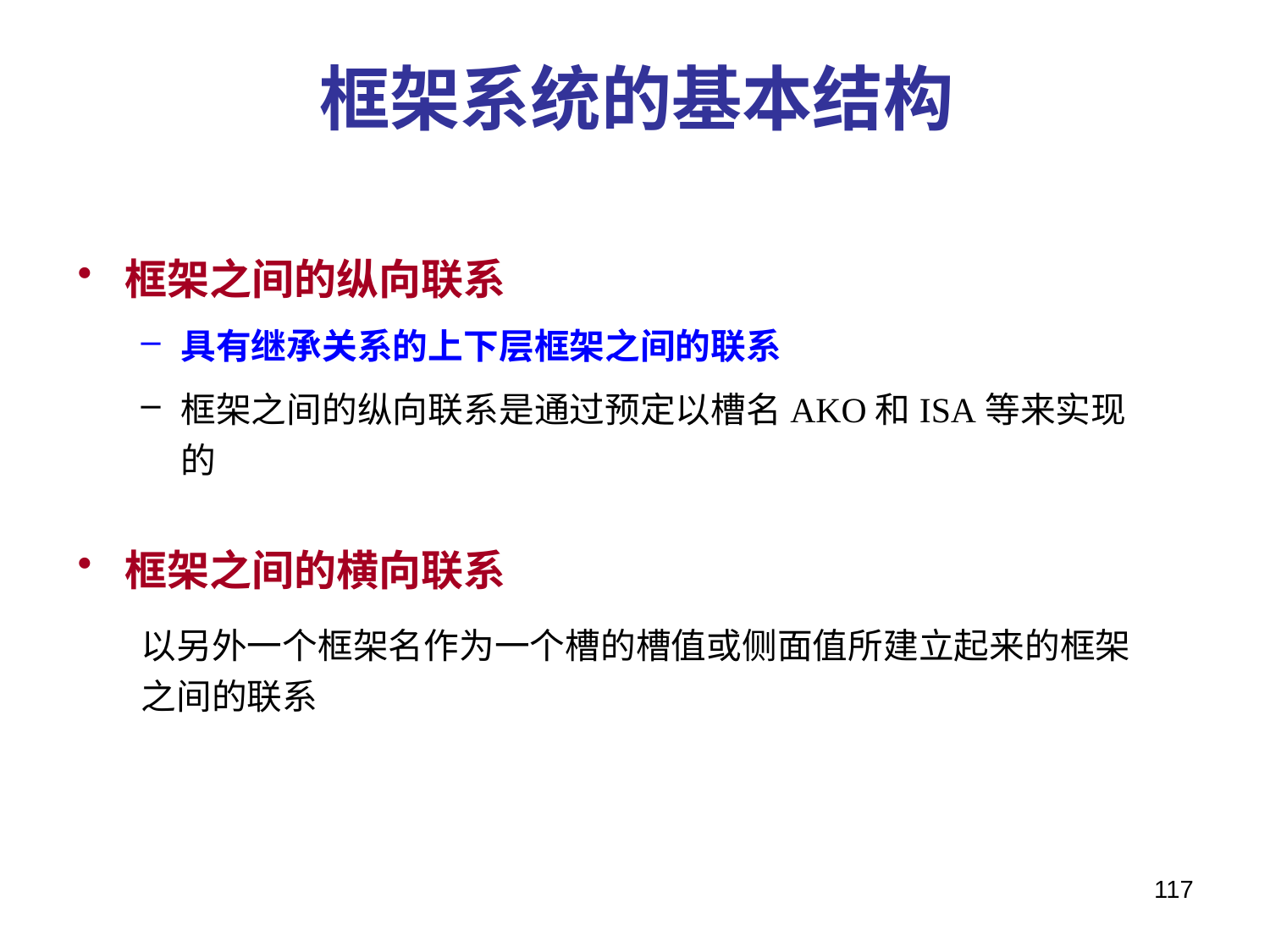

# 框架系统的基本结构
框架之间的纵向联系
具有继承关系的上下层框架之间的联系
框架之间的纵向联系是通过预定以槽名AKO和ISA等来实现的
框架之间的横向联系
以另外一个框架名作为一个槽的槽值或侧面值所建立起来的框架之间的联系
117